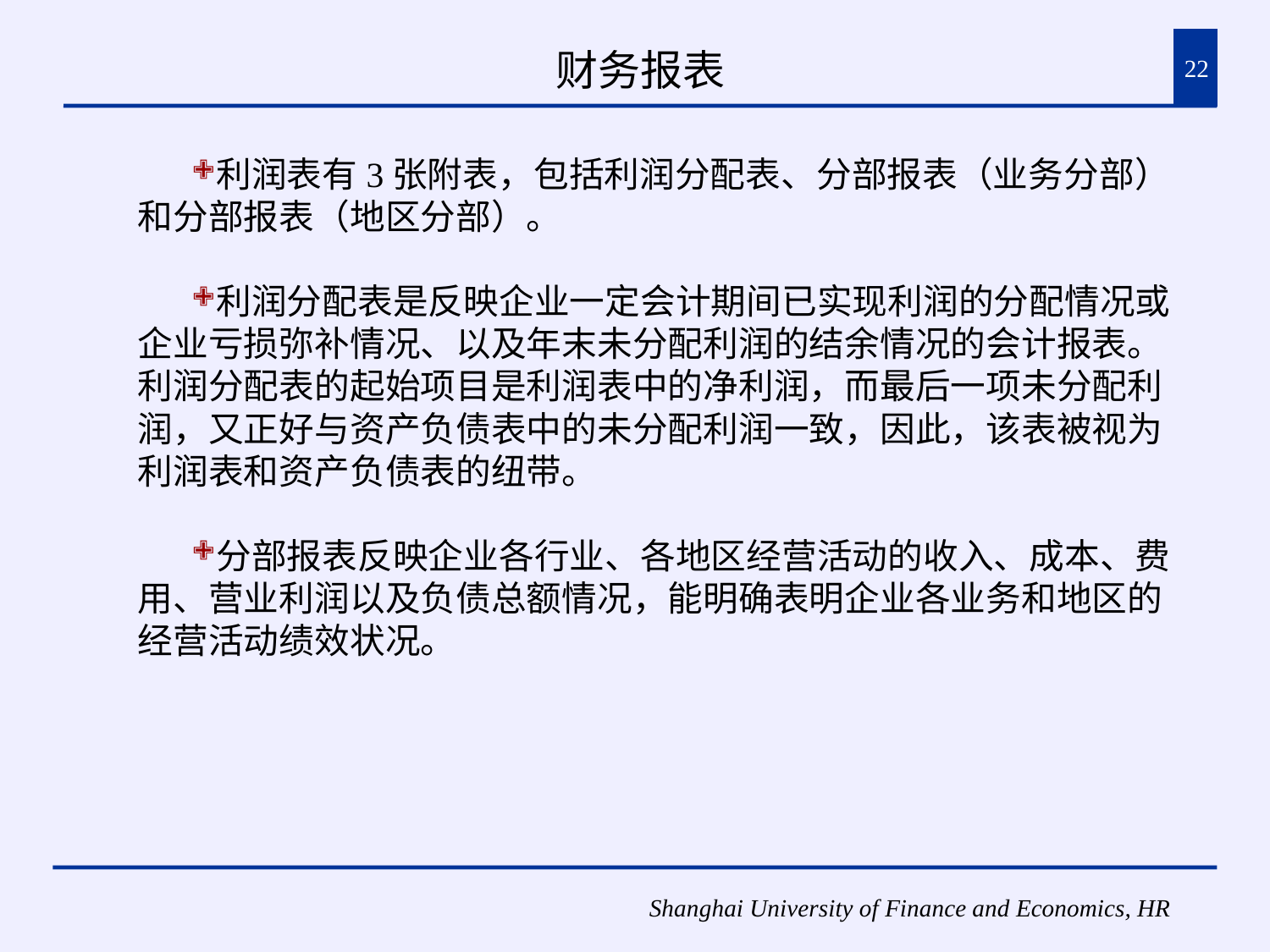

# 财务报表
22
利润表有3张附表，包括利润分配表、分部报表（业务分部）和分部报表（地区分部）。

利润分配表是反映企业一定会计期间已实现利润的分配情况或企业亏损弥补情况、以及年末未分配利润的结余情况的会计报表。利润分配表的起始项目是利润表中的净利润，而最后一项未分配利润，又正好与资产负债表中的未分配利润一致，因此，该表被视为利润表和资产负债表的纽带。

分部报表反映企业各行业、各地区经营活动的收入、成本、费用、营业利润以及负债总额情况，能明确表明企业各业务和地区的经营活动绩效状况。